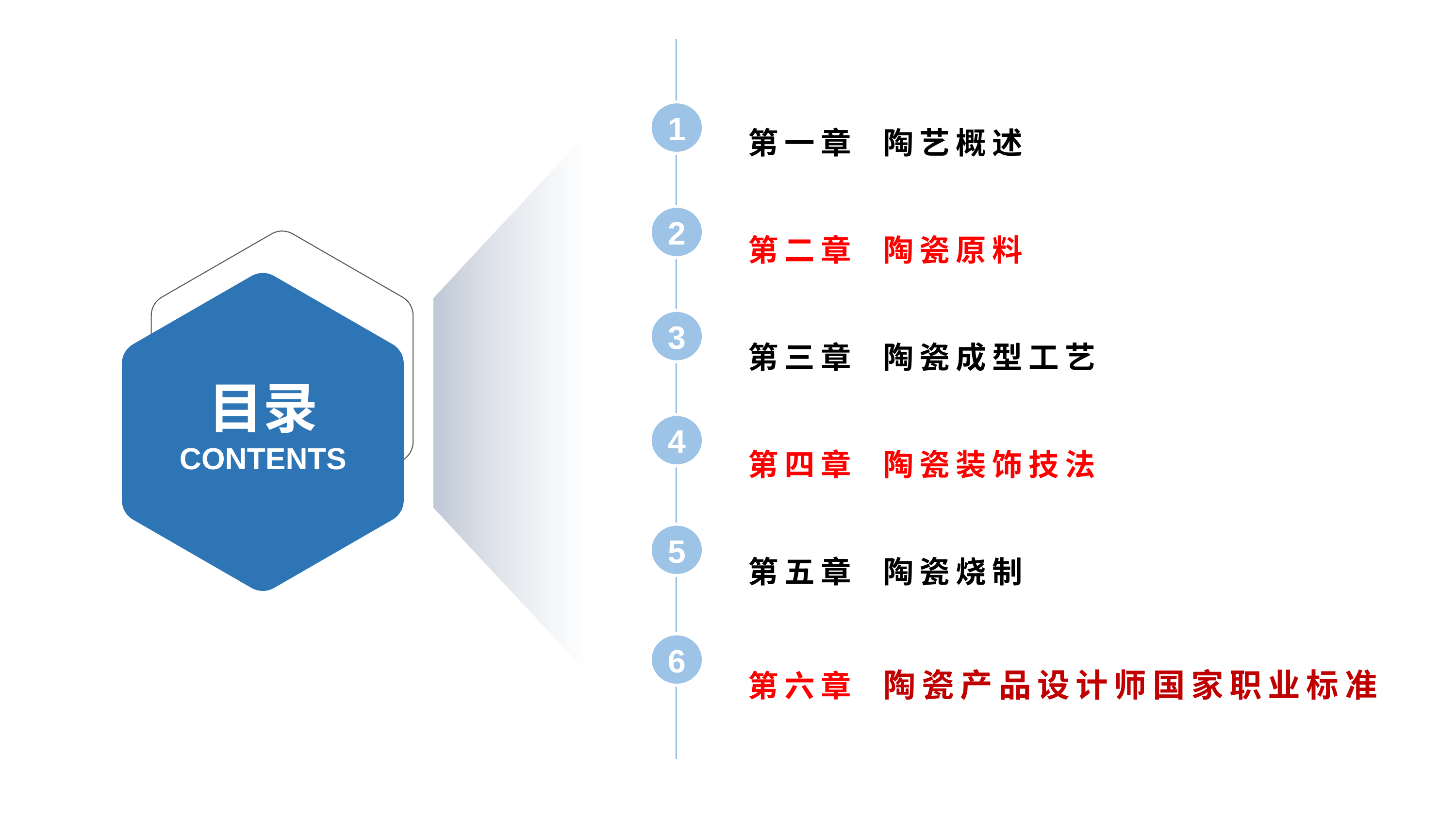

1
2
3
4
5
6
第一章  陶艺概述
第二章  陶瓷原料
第三章  陶瓷成型工艺
第四章  陶瓷装饰技法
第五章  陶瓷烧制
第六章  陶瓷产品设计师国家职业标准

目录
CONTENTS